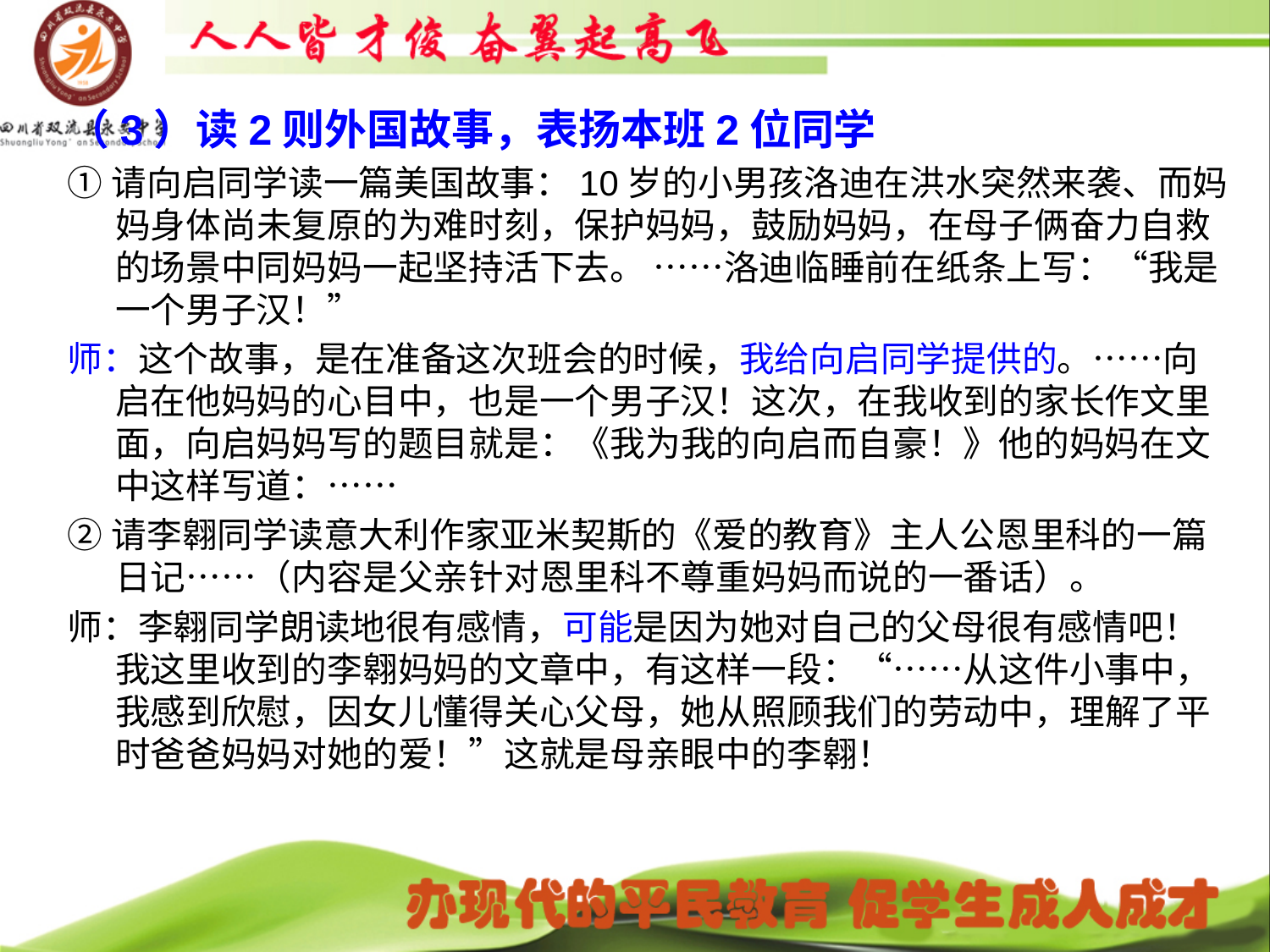

# （3）读2则外国故事，表扬本班2位同学
①请向启同学读一篇美国故事：10岁的小男孩洛迪在洪水突然来袭、而妈妈身体尚未复原的为难时刻，保护妈妈，鼓励妈妈，在母子俩奋力自救的场景中同妈妈一起坚持活下去。 ……洛迪临睡前在纸条上写：“我是一个男子汉！”
师：这个故事，是在准备这次班会的时候，我给向启同学提供的。……向启在他妈妈的心目中，也是一个男子汉！这次，在我收到的家长作文里面，向启妈妈写的题目就是：《我为我的向启而自豪！》他的妈妈在文中这样写道：……
②请李翱同学读意大利作家亚米契斯的《爱的教育》主人公恩里科的一篇日记……（内容是父亲针对恩里科不尊重妈妈而说的一番话）。
师：李翱同学朗读地很有感情，可能是因为她对自己的父母很有感情吧！我这里收到的李翱妈妈的文章中，有这样一段：“……从这件小事中，我感到欣慰，因女儿懂得关心父母，她从照顾我们的劳动中，理解了平时爸爸妈妈对她的爱！”这就是母亲眼中的李翱！